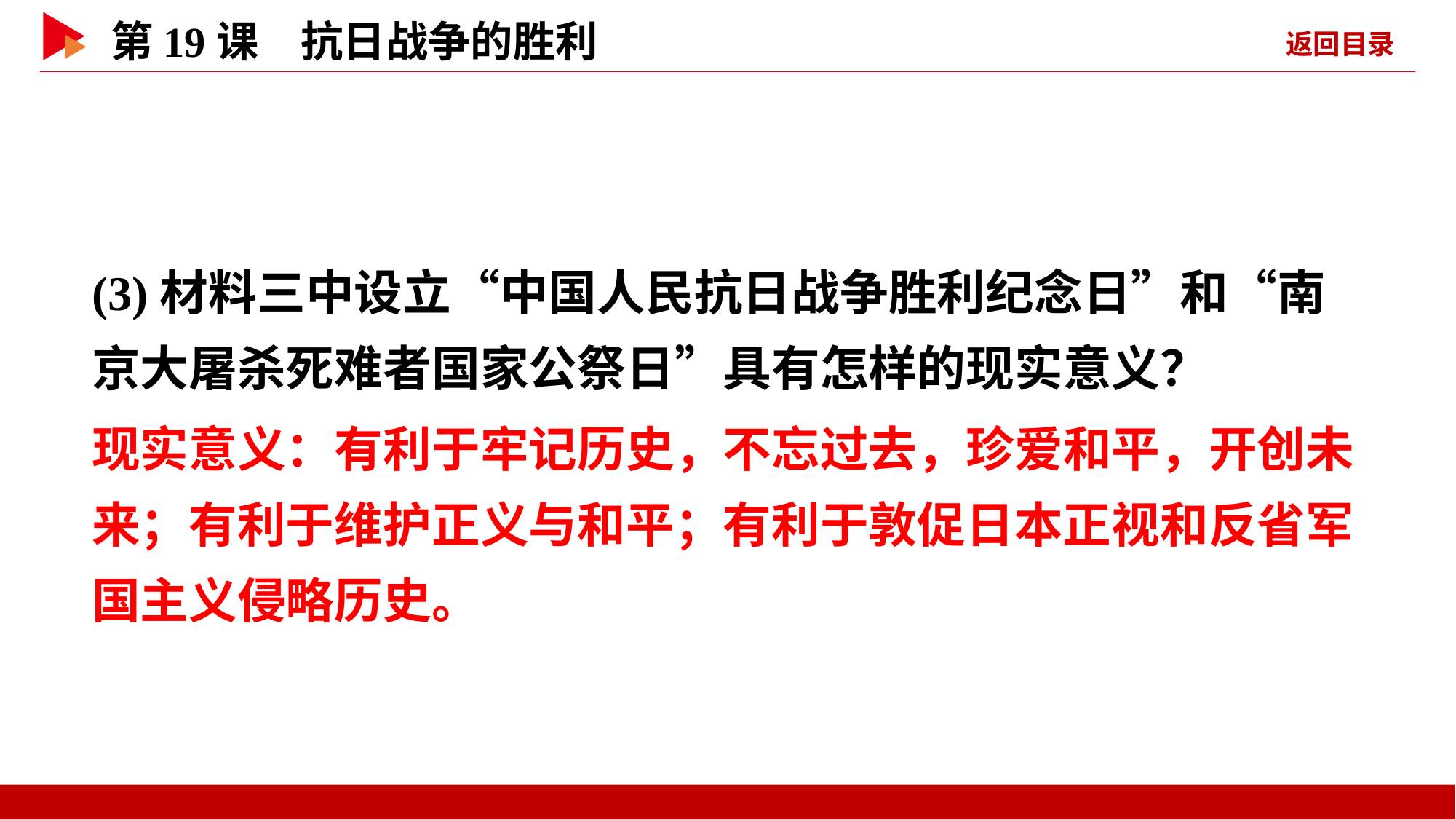

(3)材料三中设立“中国人民抗日战争胜利纪念日”和“南京大屠杀死难者国家公祭日”具有怎样的现实意义？
现实意义：有利于牢记历史，不忘过去，珍爱和平，开创未来；有利于维护正义与和平；有利于敦促日本正视和反省军国主义侵略历史。